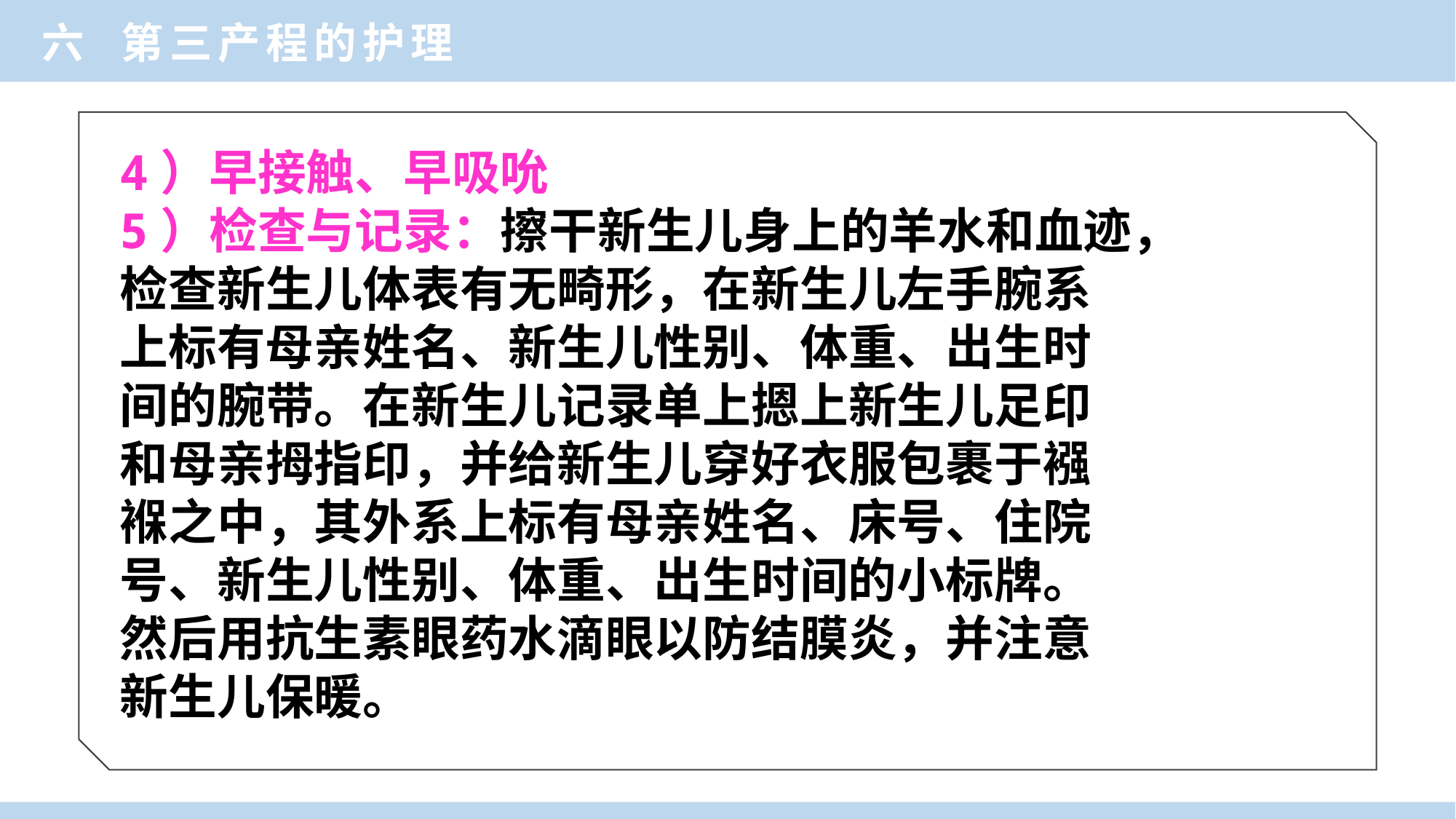

六  第三产程的护理

4）早接触、早吸吮
5）检查与记录：擦干新生儿身上的羊水和血迹，
检查新生儿体表有无畸形，在新生儿左手腕系
上标有母亲姓名、新生儿性别、体重、出生时
间的腕带。在新生儿记录单上摁上新生儿足印
和母亲拇指印，并给新生儿穿好衣服包裹于襁
褓之中，其外系上标有母亲姓名、床号、住院
号、新生儿性别、体重、出生时间的小标牌。
然后用抗生素眼药水滴眼以防结膜炎，并注意
新生儿保暖。